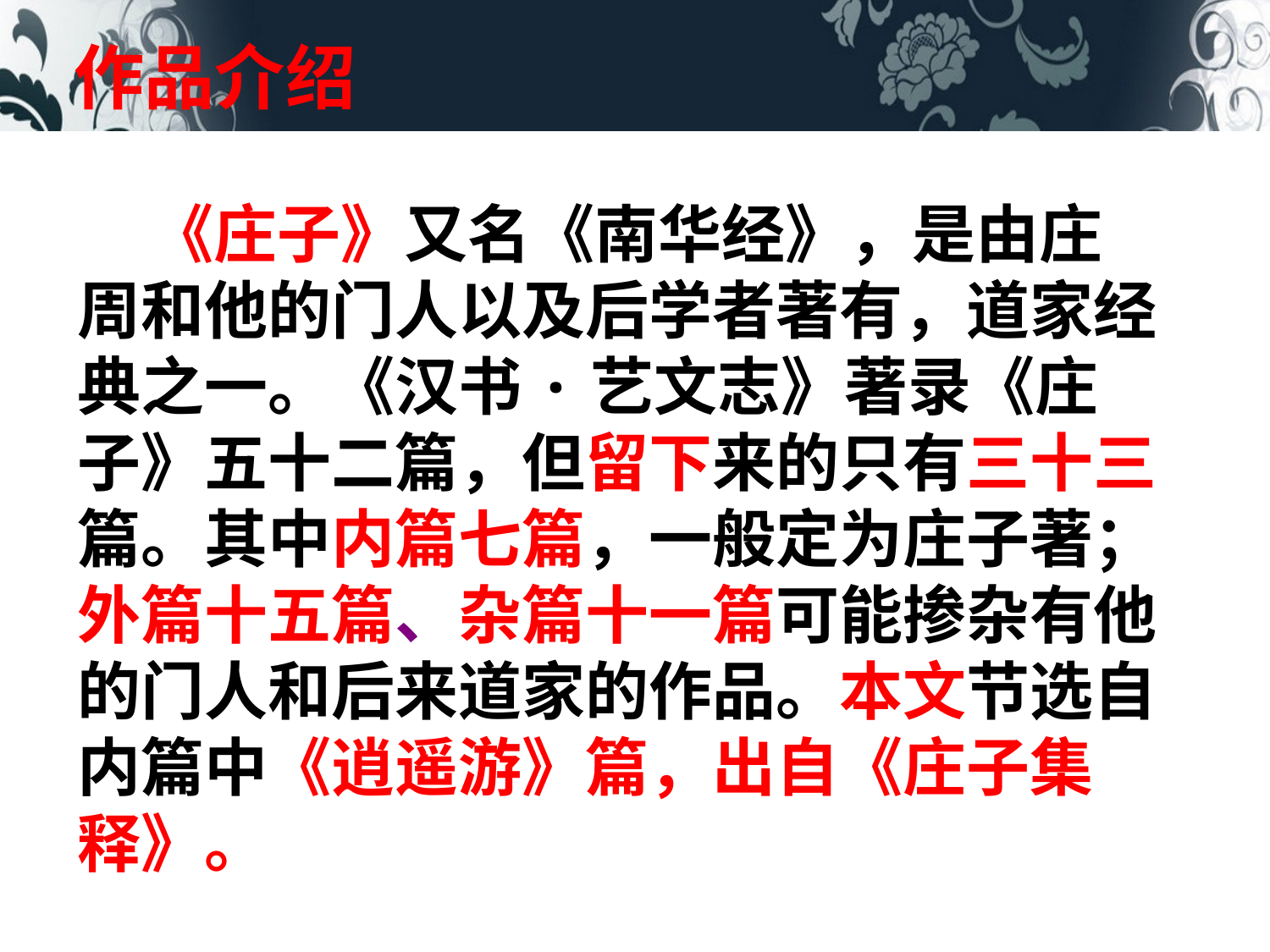

作品介绍
    《庄子》又名《南华经》，是由庄周和他的门人以及后学者著有，道家经典之一。《汉书·艺文志》著录《庄子》五十二篇，但留下来的只有三十三篇。其中内篇七篇，一般定为庄子著；外篇十五篇、杂篇十一篇可能掺杂有他的门人和后来道家的作品。本文节选自内篇中《逍遥游》篇，出自《庄子集释》。